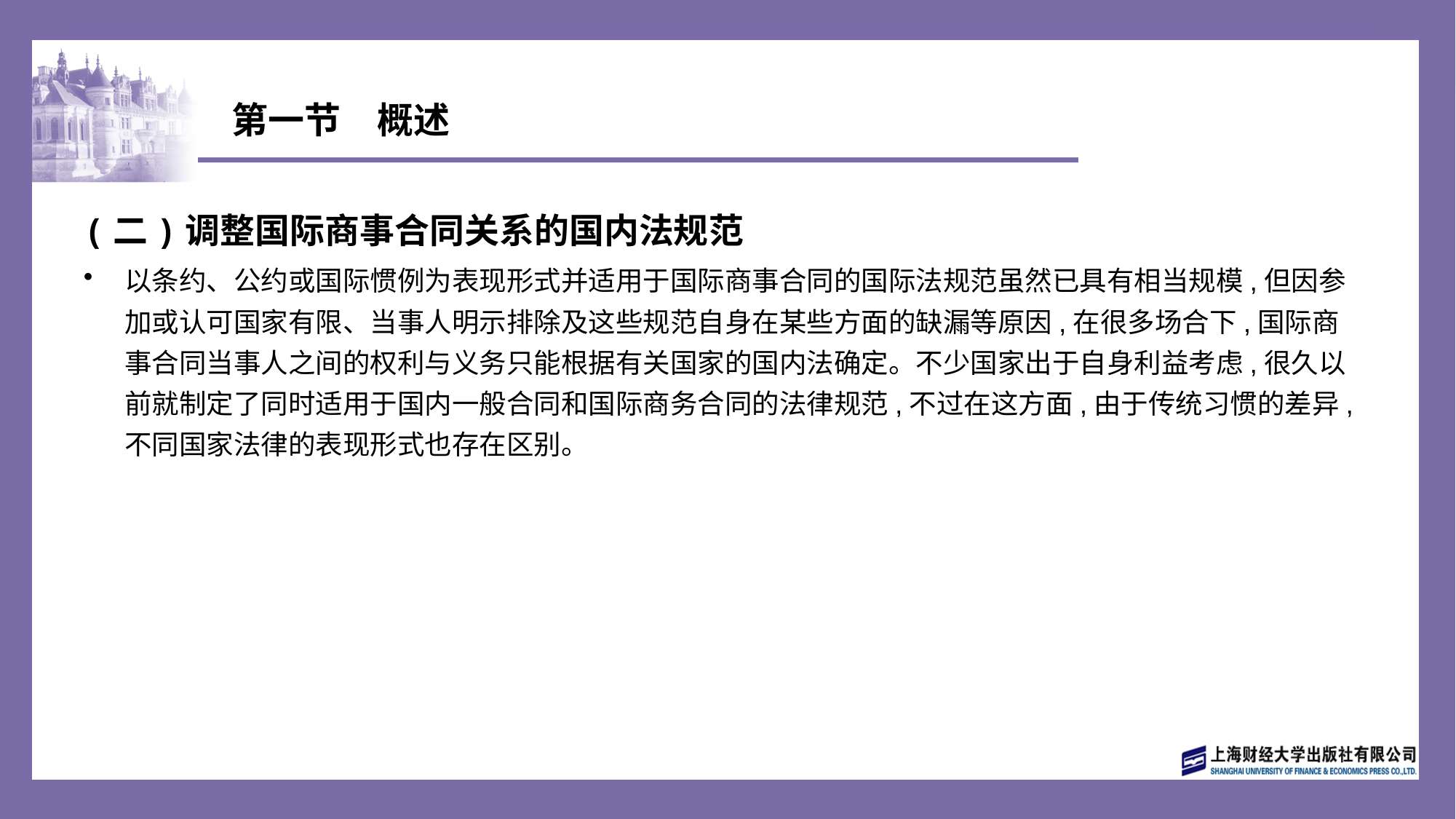

# 第一节　概述
(二)调整国际商事合同关系的国内法规范
以条约、公约或国际惯例为表现形式并适用于国际商事合同的国际法规范虽然已具有相当规模,但因参加或认可国家有限、当事人明示排除及这些规范自身在某些方面的缺漏等原因,在很多场合下,国际商事合同当事人之间的权利与义务只能根据有关国家的国内法确定。不少国家出于自身利益考虑,很久以前就制定了同时适用于国内一般合同和国际商务合同的法律规范,不过在这方面,由于传统习惯的差异,不同国家法律的表现形式也存在区别。